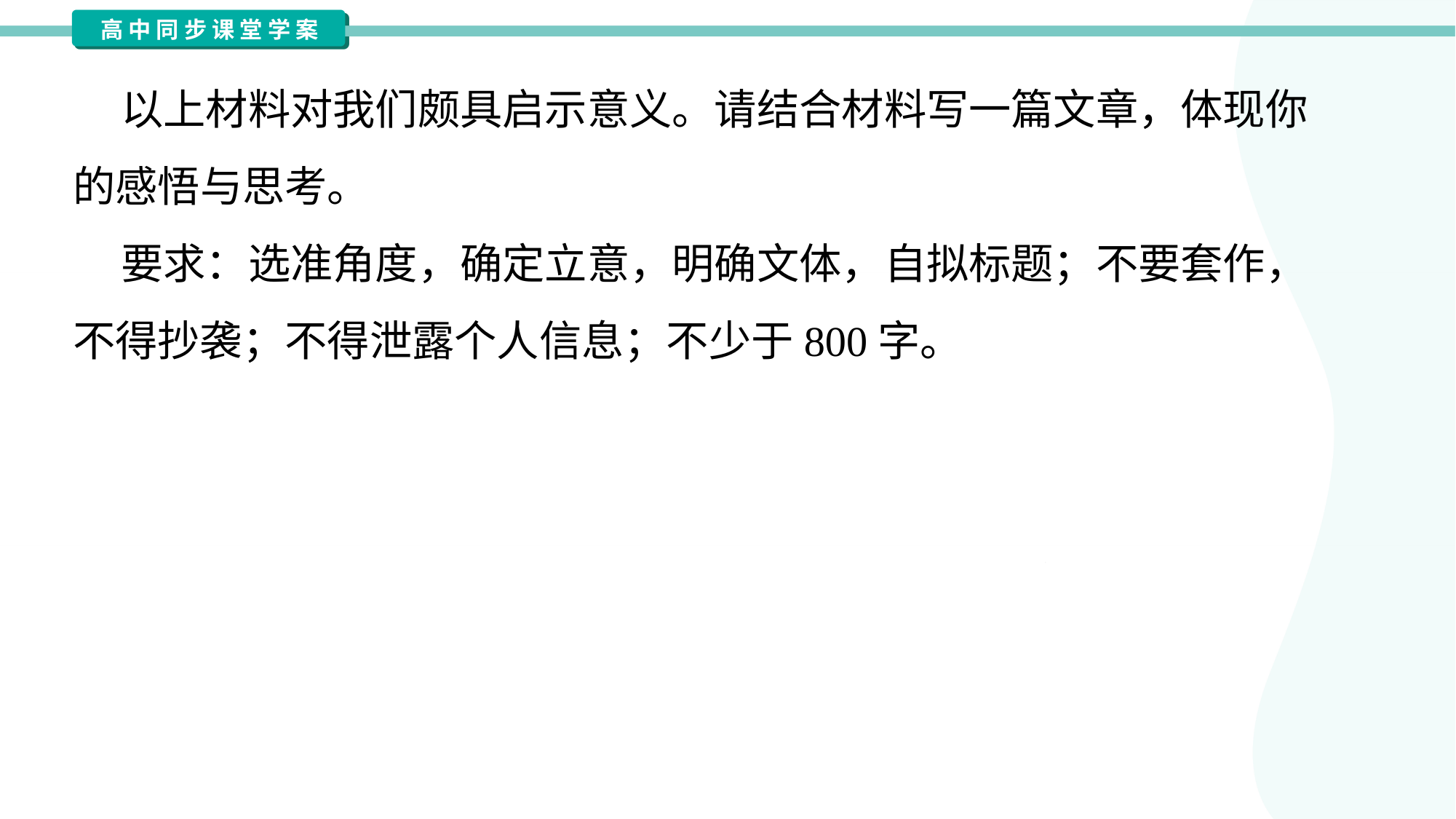

以上材料对我们颇具启示意义。请结合材料写一篇文章，体现你
的感悟与思考。
    要求：选准角度，确定立意，明确文体，自拟标题；不要套作，
不得抄袭；不得泄露个人信息；不少于800字。